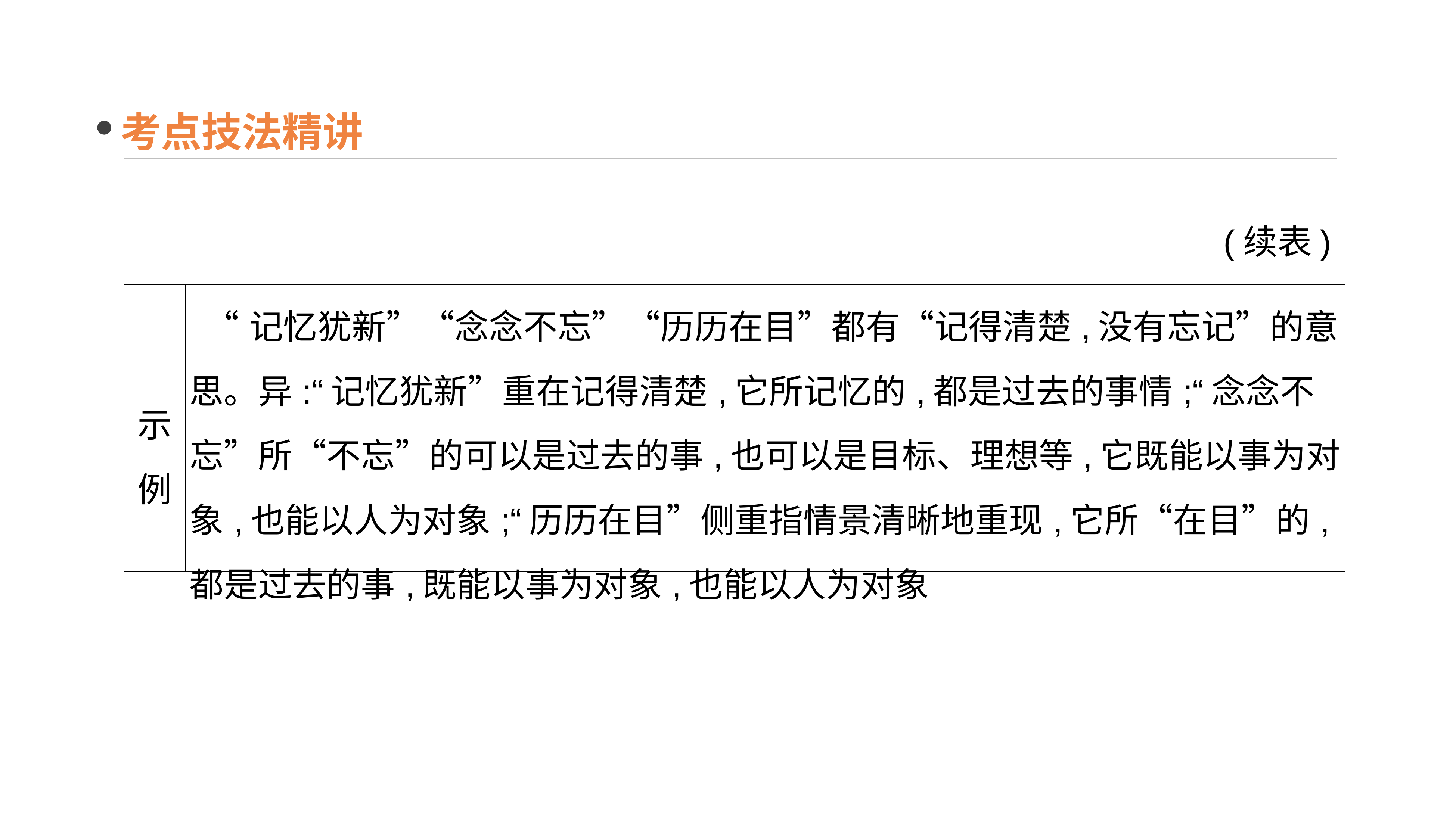

考点技法精讲

(续表)
| 示例 | “记忆犹新”“念念不忘”“历历在目”都有“记得清楚,没有忘记”的意思。异:“记忆犹新”重在记得清楚,它所记忆的,都是过去的事情;“念念不忘”所“不忘”的可以是过去的事,也可以是目标、理想等,它既能以事为对象,也能以人为对象;“历历在目”侧重指情景清晰地重现,它所“在目”的,都是过去的事,既能以事为对象,也能以人为对象 |
| --- | --- |